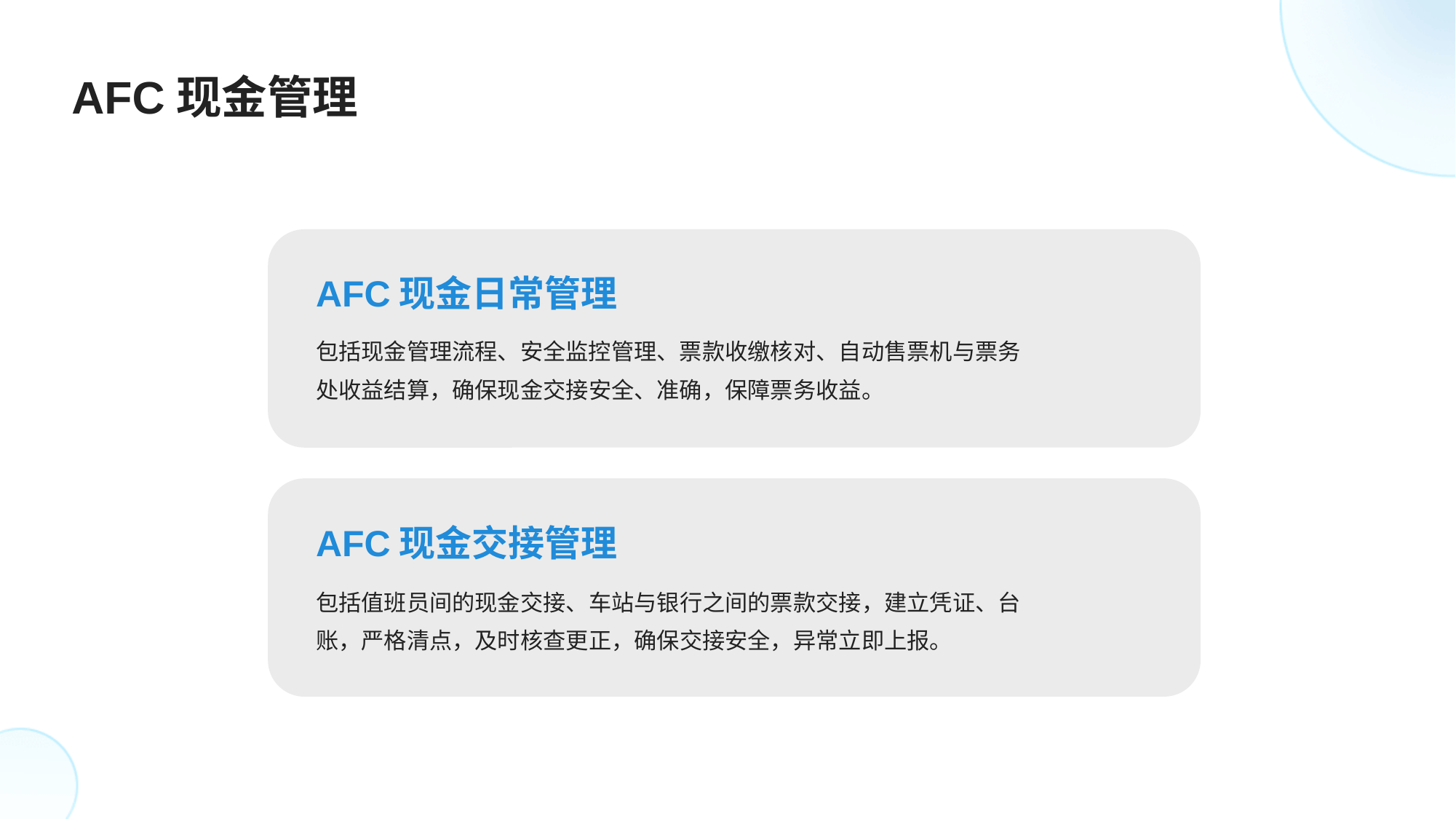

AFC现金管理

AFC现金日常管理
包括现金管理流程、安全监控管理、票款收缴核对、自动售票机与票务处收益结算，确保现金交接安全、准确，保障票务收益。

AFC现金交接管理
包括值班员间的现金交接、车站与银行之间的票款交接，建立凭证、台账，严格清点，及时核查更正，确保交接安全，异常立即上报。